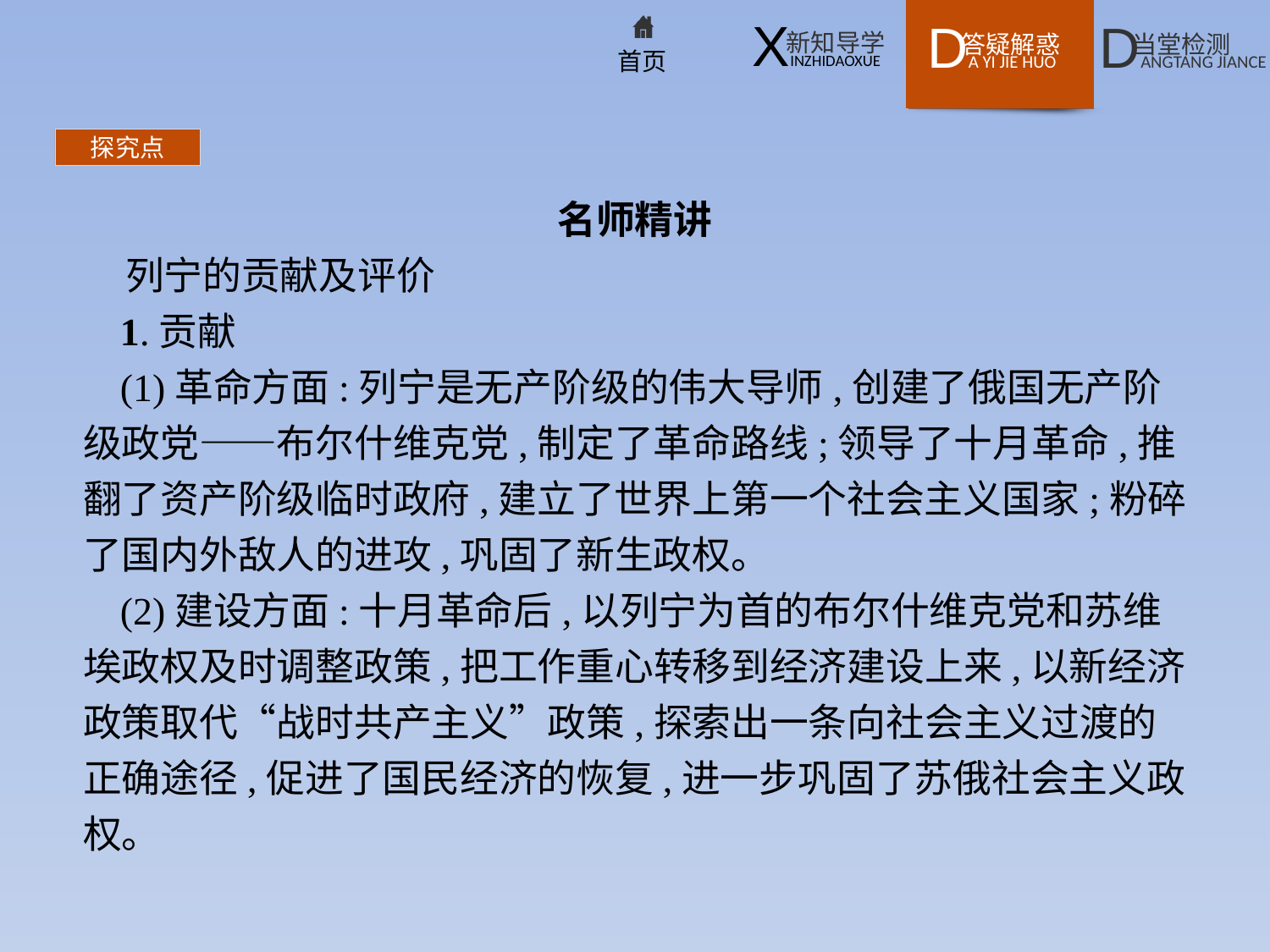

探究点
名师精讲
列宁的贡献及评价
1.贡献
(1)革命方面:列宁是无产阶级的伟大导师,创建了俄国无产阶级政党——布尔什维克党,制定了革命路线;领导了十月革命,推翻了资产阶级临时政府,建立了世界上第一个社会主义国家;粉碎了国内外敌人的进攻,巩固了新生政权。
(2)建设方面:十月革命后,以列宁为首的布尔什维克党和苏维埃政权及时调整政策,把工作重心转移到经济建设上来,以新经济政策取代“战时共产主义”政策,探索出一条向社会主义过渡的正确途径,促进了国民经济的恢复,进一步巩固了苏俄社会主义政权。